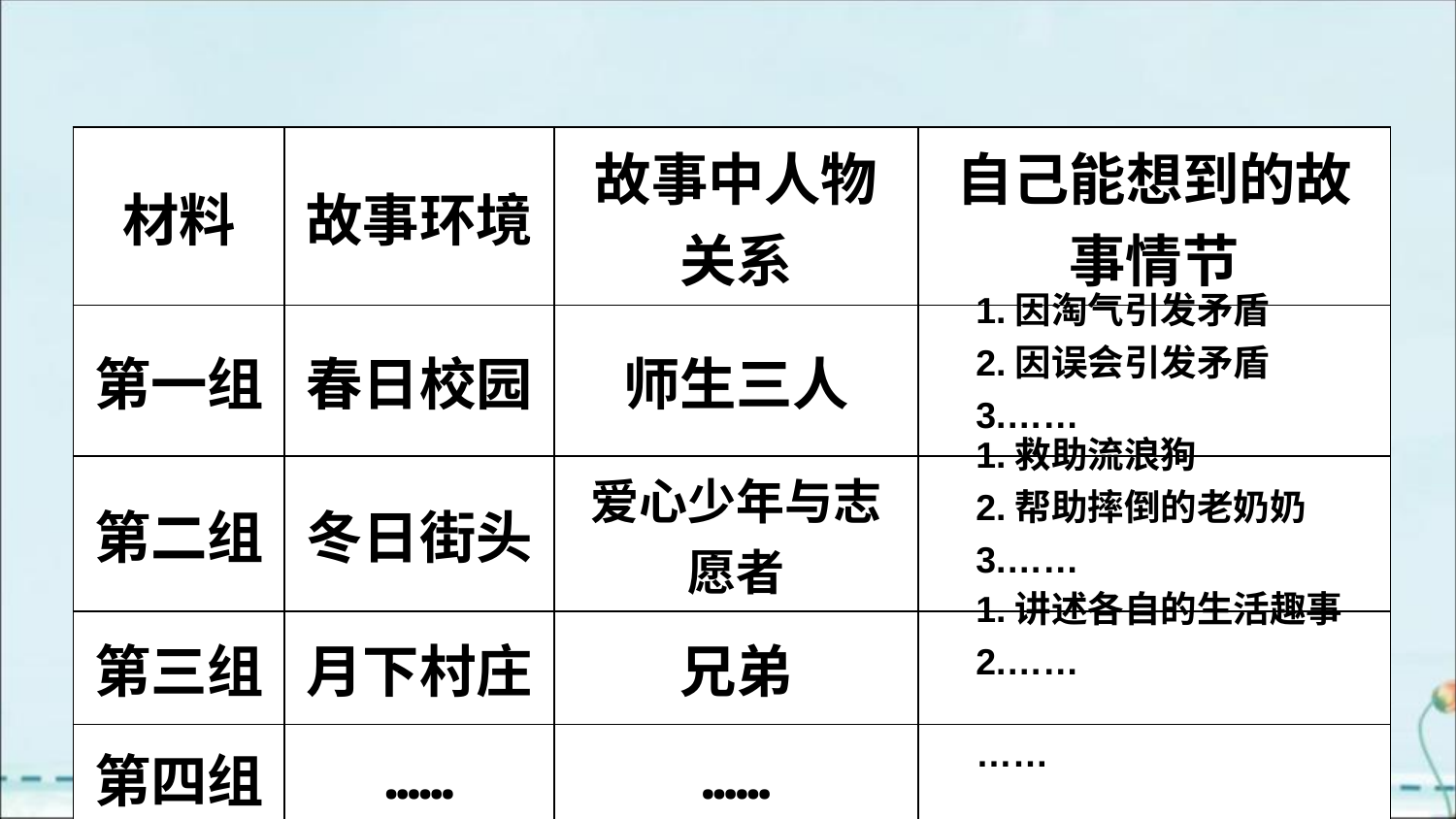

| 材料 | 故事环境 | 故事中人物关系 | 自己能想到的故事情节 |
| --- | --- | --- | --- |
| 第一组 | 春日校园 | 师生三人 |  |
| 第二组 | 冬日街头 | 爱心少年与志愿者 |  |
| 第三组 | 月下村庄 | 兄弟 |  |
| 第四组 | …… | …… |  |
1.因淘气引发矛盾
2.因误会引发矛盾
3.……
1.救助流浪狗
2.帮助摔倒的老奶奶
3.……
1.讲述各自的生活趣事
2.……
……